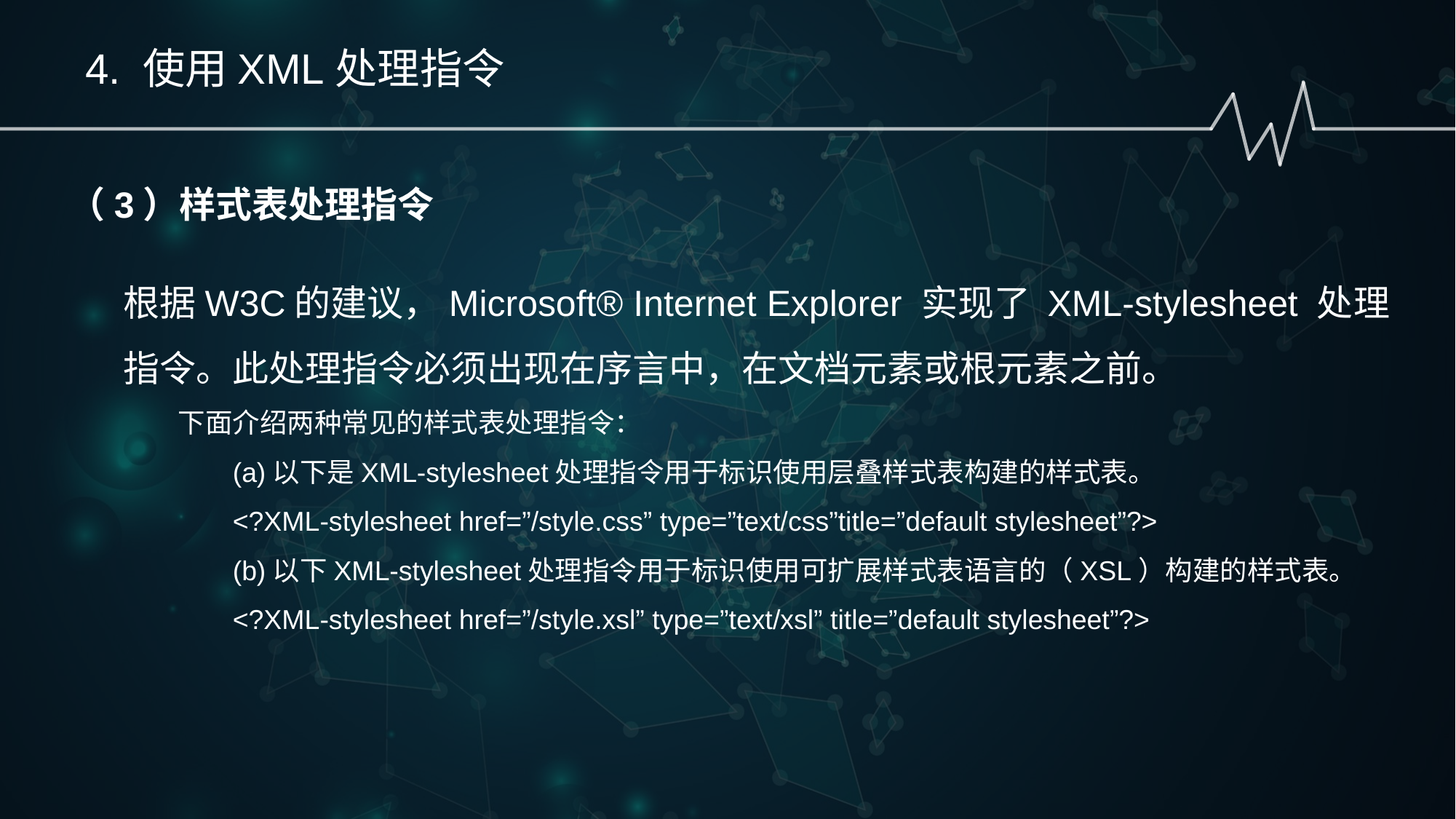

4. 使用XML处理指令
（3）样式表处理指令

根据W3C的建议，Microsoft® Internet Explorer 实现了 XML-stylesheet 处理指令。此处理指令必须出现在序言中，在文档元素或根元素之前。
下面介绍两种常见的样式表处理指令：
(a)以下是XML-stylesheet处理指令用于标识使用层叠样式表构建的样式表。
<?XML-stylesheet href=”/style.css” type=”text/css”title=”default stylesheet”?>
(b)以下XML-stylesheet处理指令用于标识使用可扩展样式表语言的（XSL）构建的样式表。
<?XML-stylesheet href=”/style.xsl” type=”text/xsl” title=”default stylesheet”?>